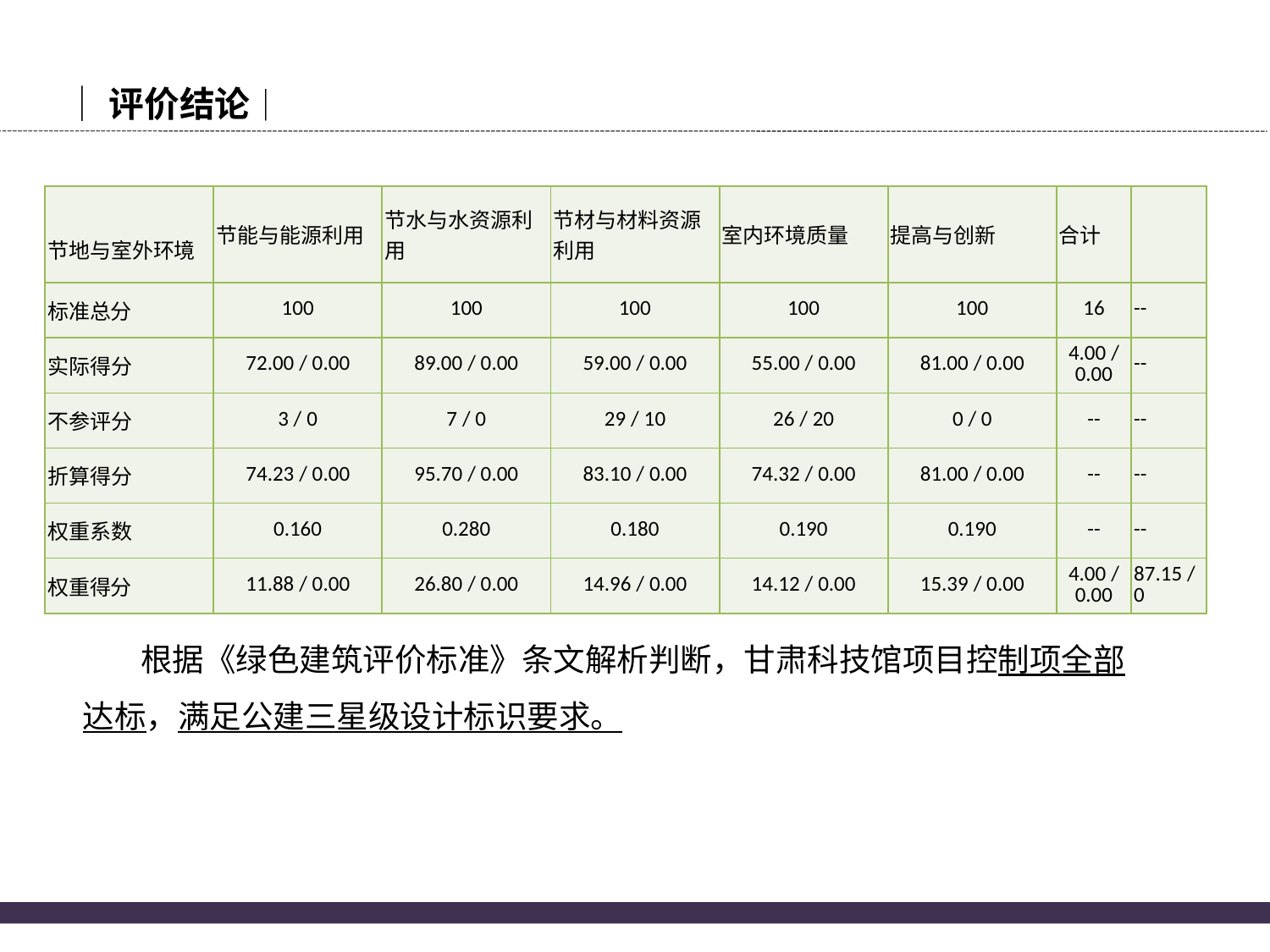

│评价结论│

| 节地与室外环境 | 节能与能源利用 | 节水与水资源利用 | 节材与材料资源利用 | 室内环境质量 | 提高与创新 | 合计 |  |
| --- | --- | --- | --- | --- | --- | --- | --- |
| 标准总分 | 100 | 100 | 100 | 100 | 100 | 16 | -- |
| 实际得分 | 72.00 / 0.00 | 89.00 / 0.00 | 59.00 / 0.00 | 55.00 / 0.00 | 81.00 / 0.00 | 4.00 / 0.00 | -- |
| 不参评分 | 3 / 0 | 7 / 0 | 29 / 10 | 26 / 20 | 0 / 0 | -- | -- |
| 折算得分 | 74.23 / 0.00 | 95.70 / 0.00 | 83.10 / 0.00 | 74.32 / 0.00 | 81.00 / 0.00 | -- | -- |
| 权重系数 | 0.160 | 0.280 | 0.180 | 0.190 | 0.190 | -- | -- |
| 权重得分 | 11.88 / 0.00 | 26.80 / 0.00 | 14.96 / 0.00 | 14.12 / 0.00 | 15.39 / 0.00 | 4.00 / 0.00 | 87.15 / 0 |
       根据《绿色建筑评价标准》条文解析判断，甘肃科技馆项目控制项全部达标，满足公建三星级设计标识要求。